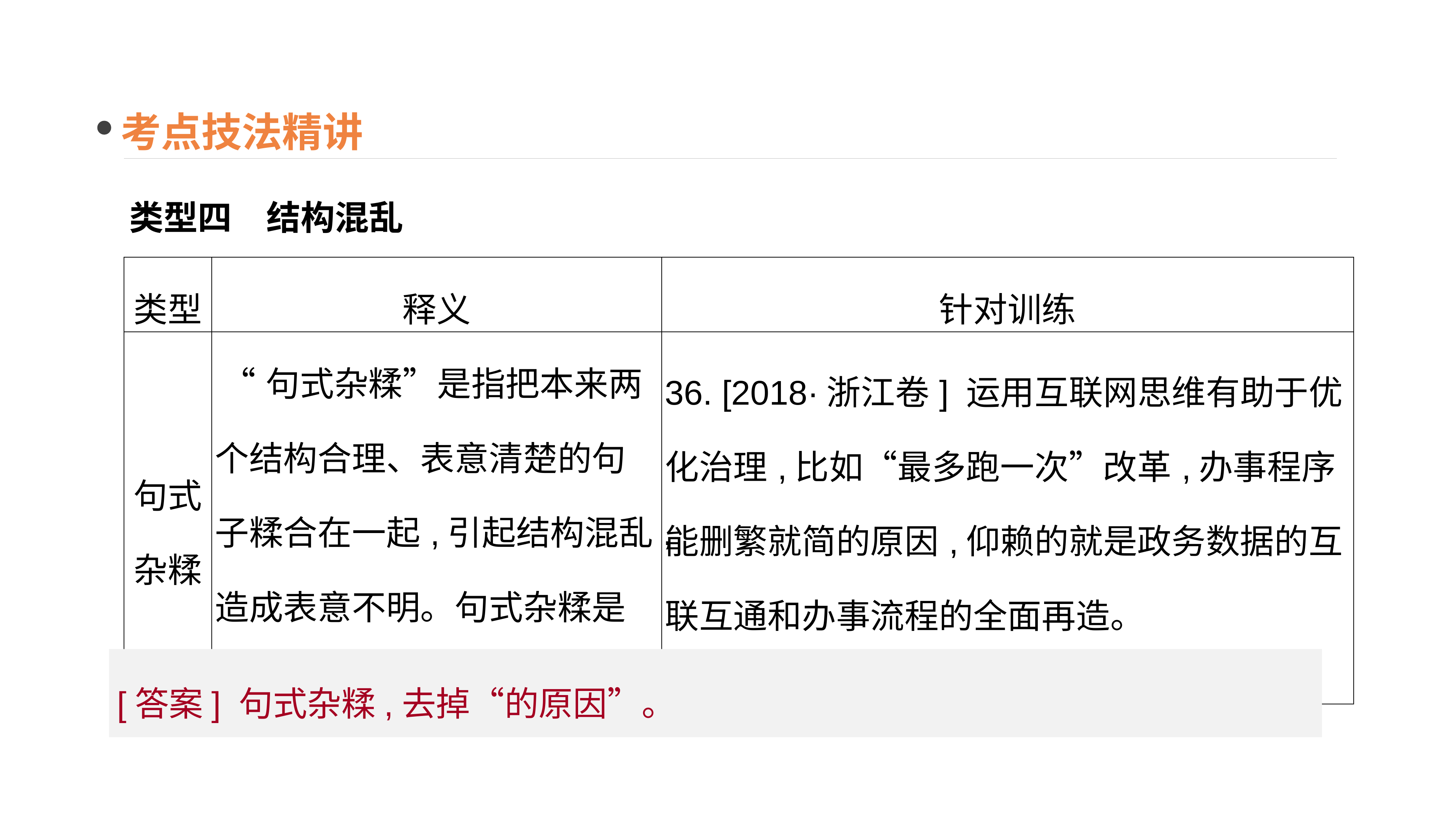

考点技法精讲

类型四　结构混乱
| 类型 | 释义 | 针对训练 |
| --- | --- | --- |
| 句式 杂糅 | “句式杂糅”是指把本来两个结构合理、表意清楚的句子糅合在一起,引起结构混乱,造成表意不明。句式杂糅是近几年高考考查的热点之一 | 36. [2018·浙江卷] 运用互联网思维有助于优化治理,比如“最多跑一次”改革,办事程序能删繁就简的原因,仰赖的就是政务数据的互联互通和办事流程的全面再造。 —————————————————— |

[答案] 句式杂糅,去掉“的原因”。